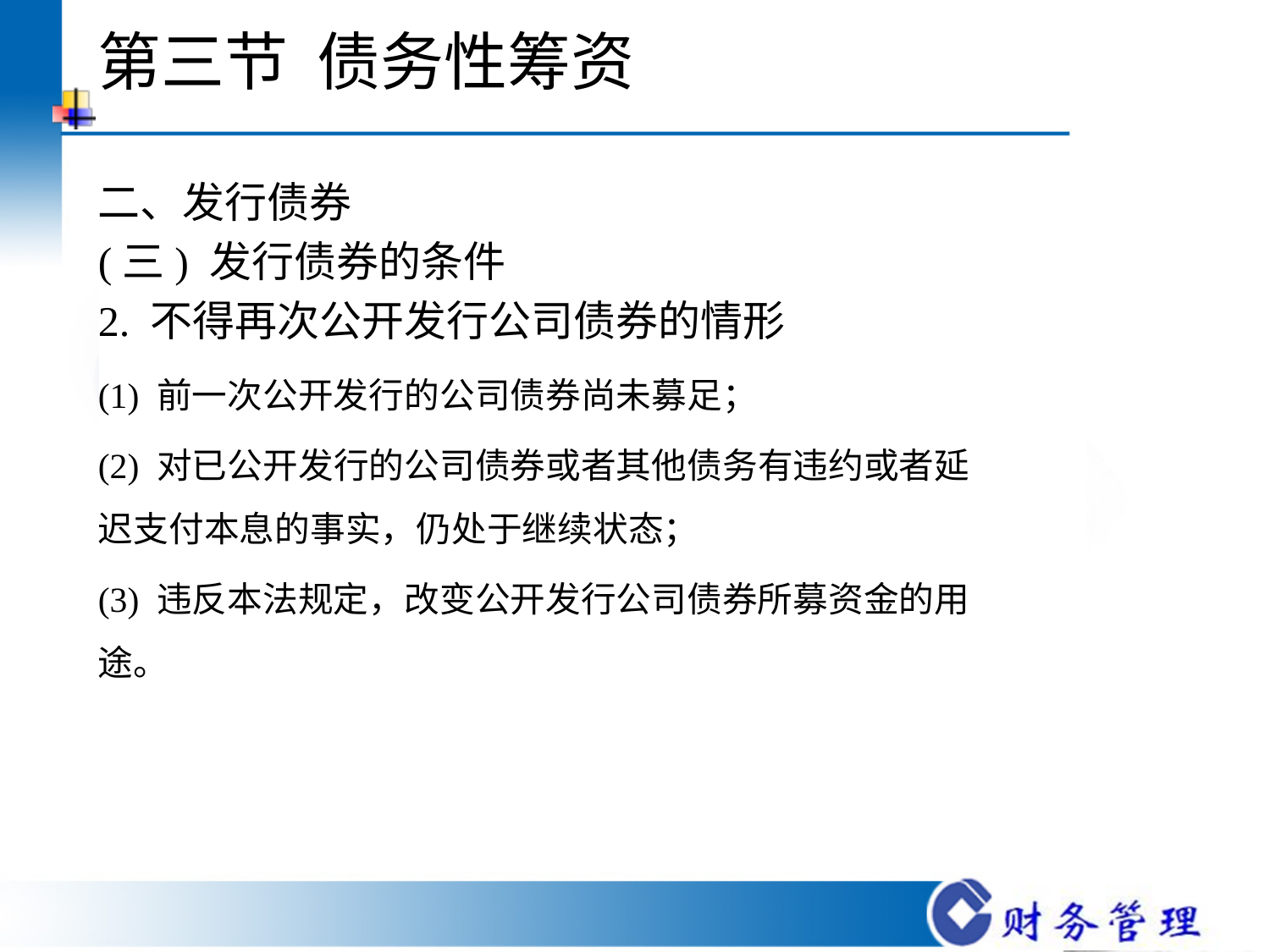

# 第三节  债务性筹资
二、发行债券
(三) 发行债券的条件
2. 不得再次公开发行公司债券的情形
(1) 前一次公开发行的公司债券尚未募足；
(2) 对已公开发行的公司债券或者其他债务有违约或者延迟支付本息的事实，仍处于继续状态；
(3) 违反本法规定，改变公开发行公司债券所募资金的用途。
36